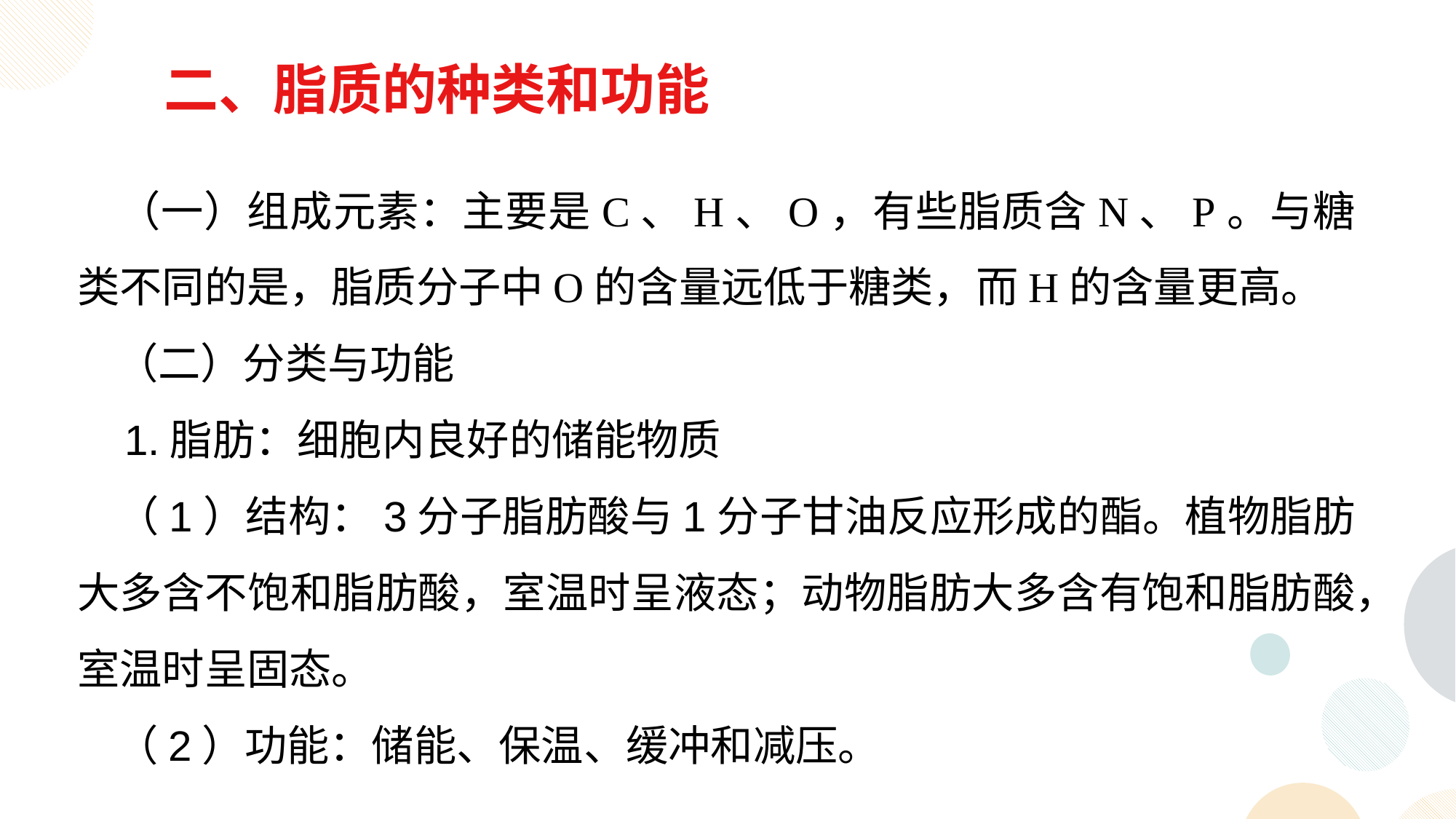

二、脂质的种类和功能
   （一）组成元素：主要是C、H、O，有些脂质含N、P。与糖类不同的是，脂质分子中O的含量远低于糖类，而H的含量更高。
   （二）分类与功能
    1.脂肪：细胞内良好的储能物质
   （1）结构：3分子脂肪酸与1分子甘油反应形成的酯。植物脂肪大多含不饱和脂肪酸，室温时呈液态；动物脂肪大多含有饱和脂肪酸，室温时呈固态。
   （2）功能：储能、保温、缓冲和减压。